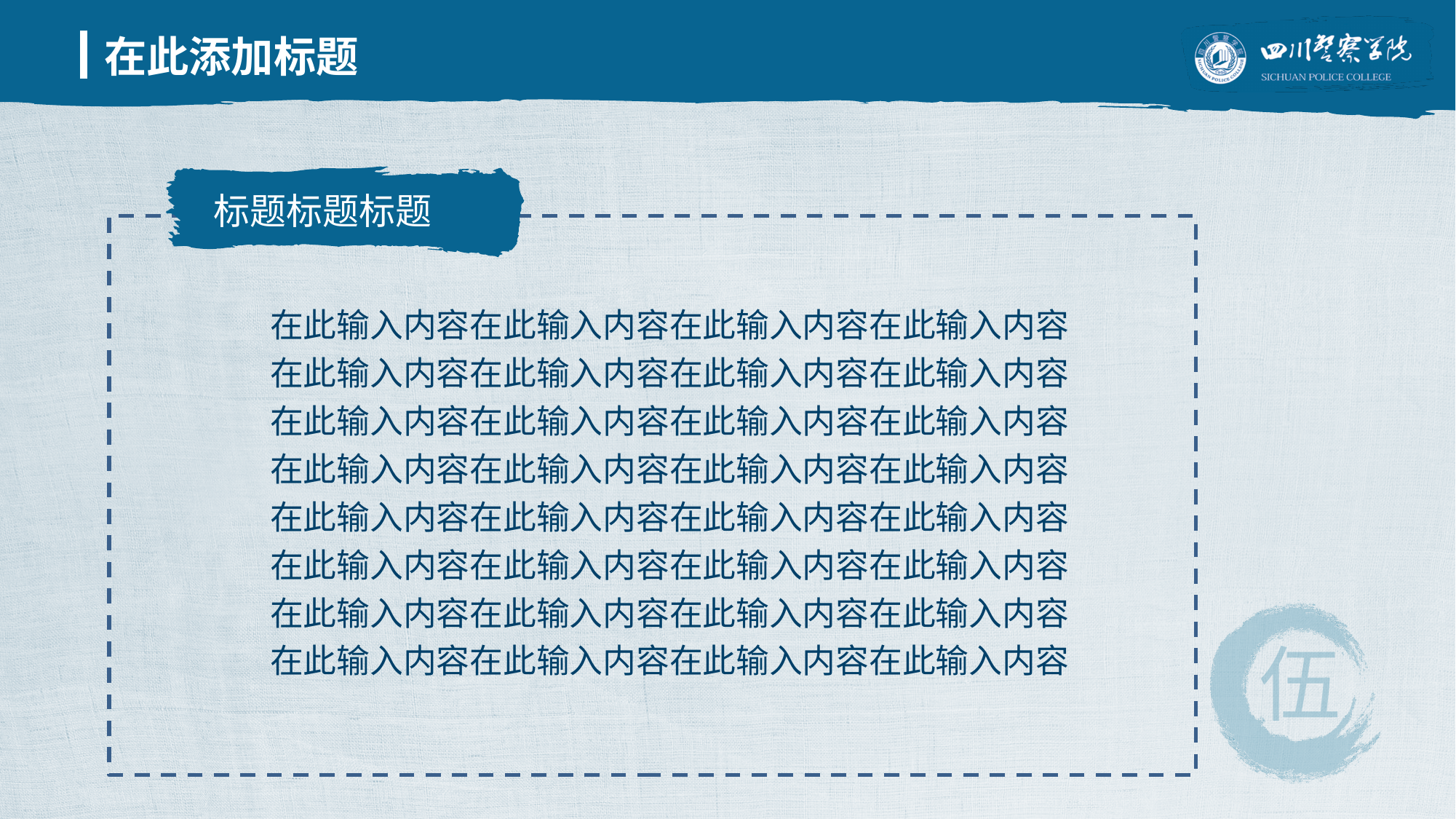

在此添加标题

标题标题标题

在此输入内容在此输入内容在此输入内容在此输入内容
在此输入内容在此输入内容在此输入内容在此输入内容
在此输入内容在此输入内容在此输入内容在此输入内容
在此输入内容在此输入内容在此输入内容在此输入内容
在此输入内容在此输入内容在此输入内容在此输入内容
在此输入内容在此输入内容在此输入内容在此输入内容
在此输入内容在此输入内容在此输入内容在此输入内容
在此输入内容在此输入内容在此输入内容在此输入内容

伍